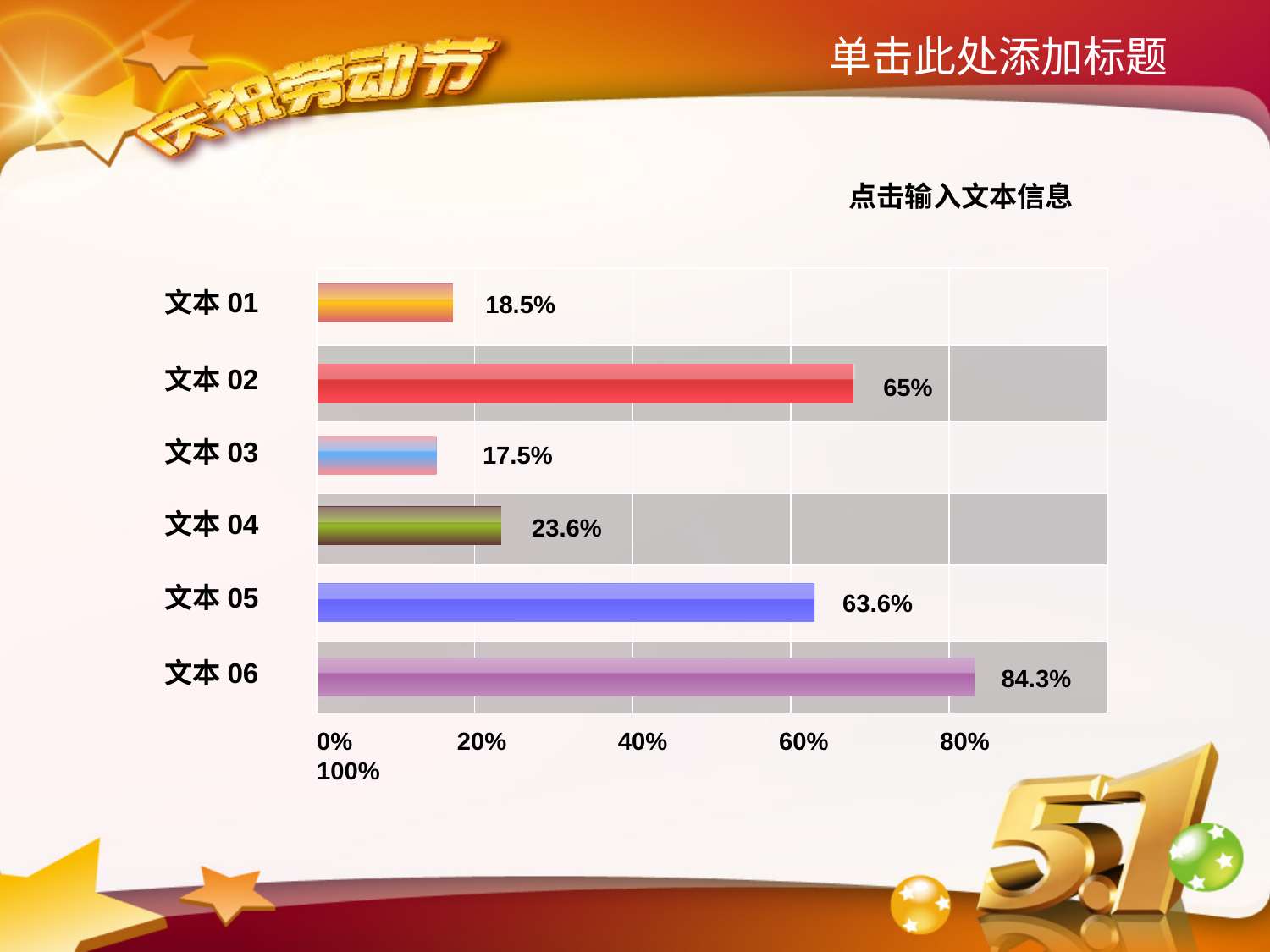

单击此处添加标题
点击输入文本信息
|  |  |  |  |  |
| --- | --- | --- | --- | --- |
|  |  |  |  |  |
|  |  |  |  |  |
|  |  |  |  |  |
|  |  |  |  |  |
|  |  |  |  |  |
文本01
18.5%

文本02

65%
文本03
17.5%

文本04
23.6%

文本05
63.6%

文本06
84.3%

0%               20%                40%                60%                80%              100%